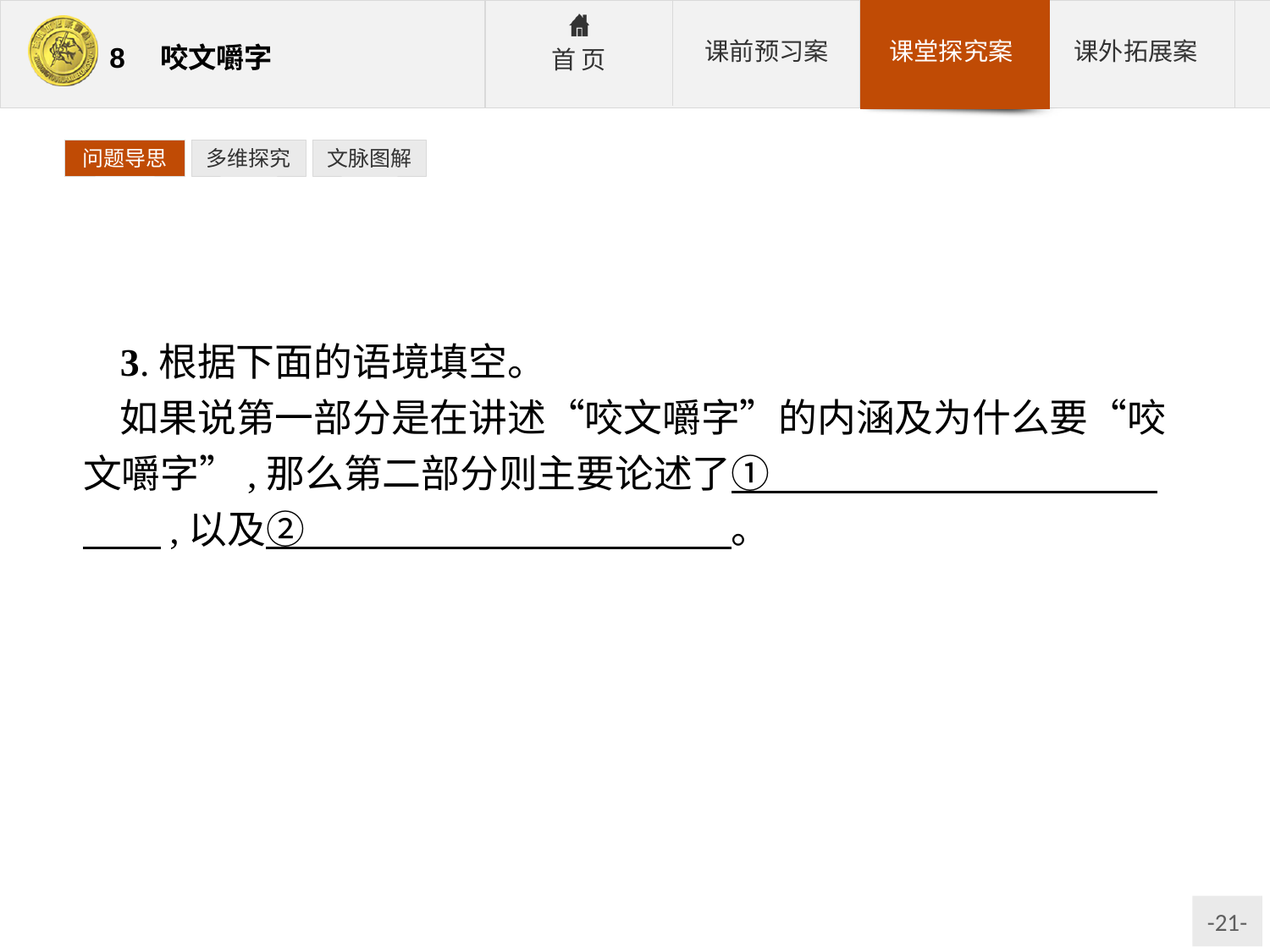

问题导思
多维探究
文脉图解
3.根据下面的语境填空。
如果说第一部分是在讲述“咬文嚼字”的内涵及为什么要“咬文嚼字”,那么第二部分则主要论述了①　　　　　　　　　　　　,以及②　　　　　　　　　　　。
参考答案:①如何“咬文嚼字”　②在“咬文嚼字”的过程中要避免哪些问题